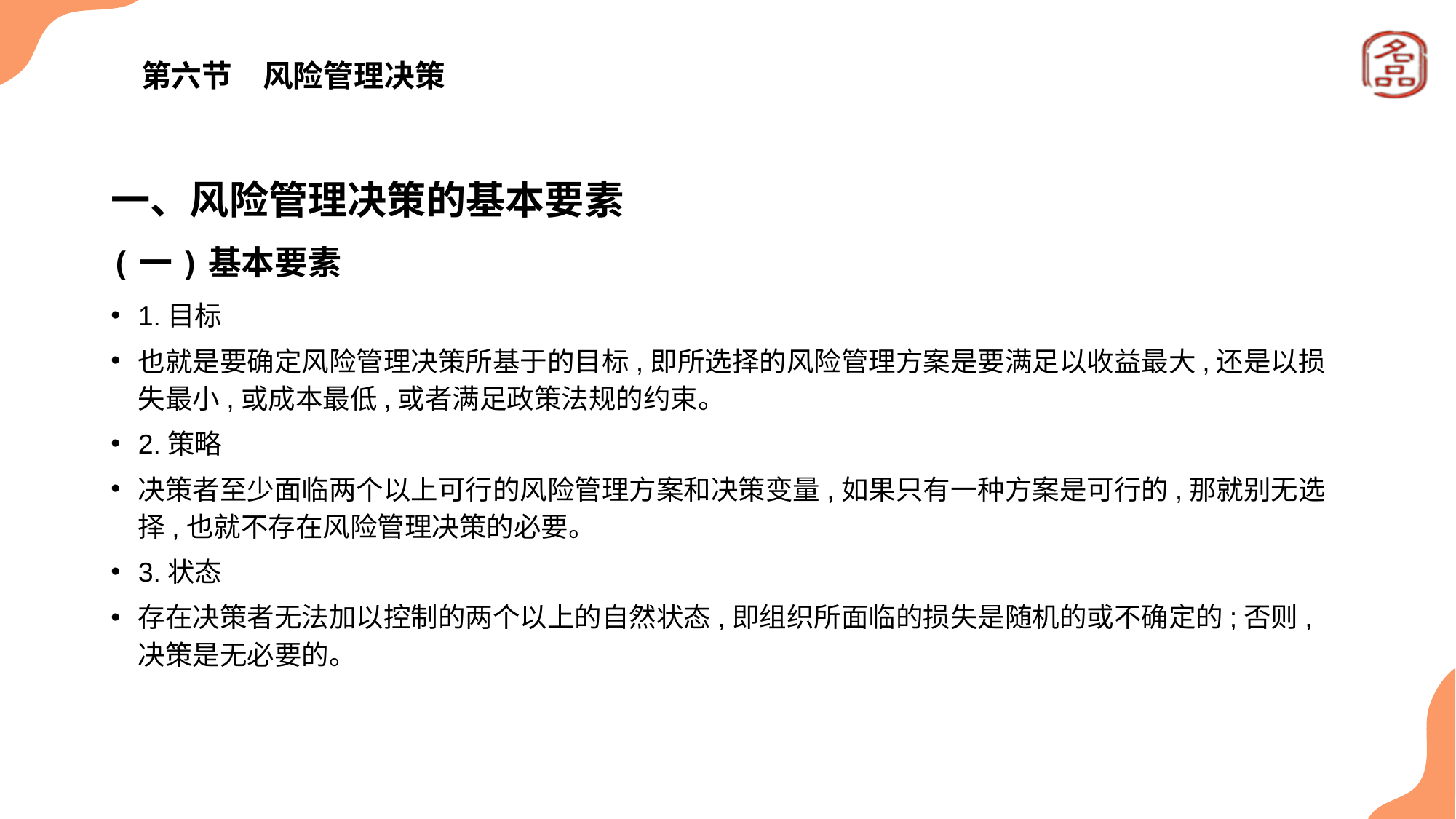

# 第六节　风险管理决策
一、风险管理决策的基本要素
(一)基本要素
1.目标
也就是要确定风险管理决策所基于的目标,即所选择的风险管理方案是要满足以收益最大,还是以损失最小,或成本最低,或者满足政策法规的约束。
2.策略
决策者至少面临两个以上可行的风险管理方案和决策变量,如果只有一种方案是可行的,那就别无选择,也就不存在风险管理决策的必要。
3.状态
存在决策者无法加以控制的两个以上的自然状态,即组织所面临的损失是随机的或不确定的;否则,决策是无必要的。